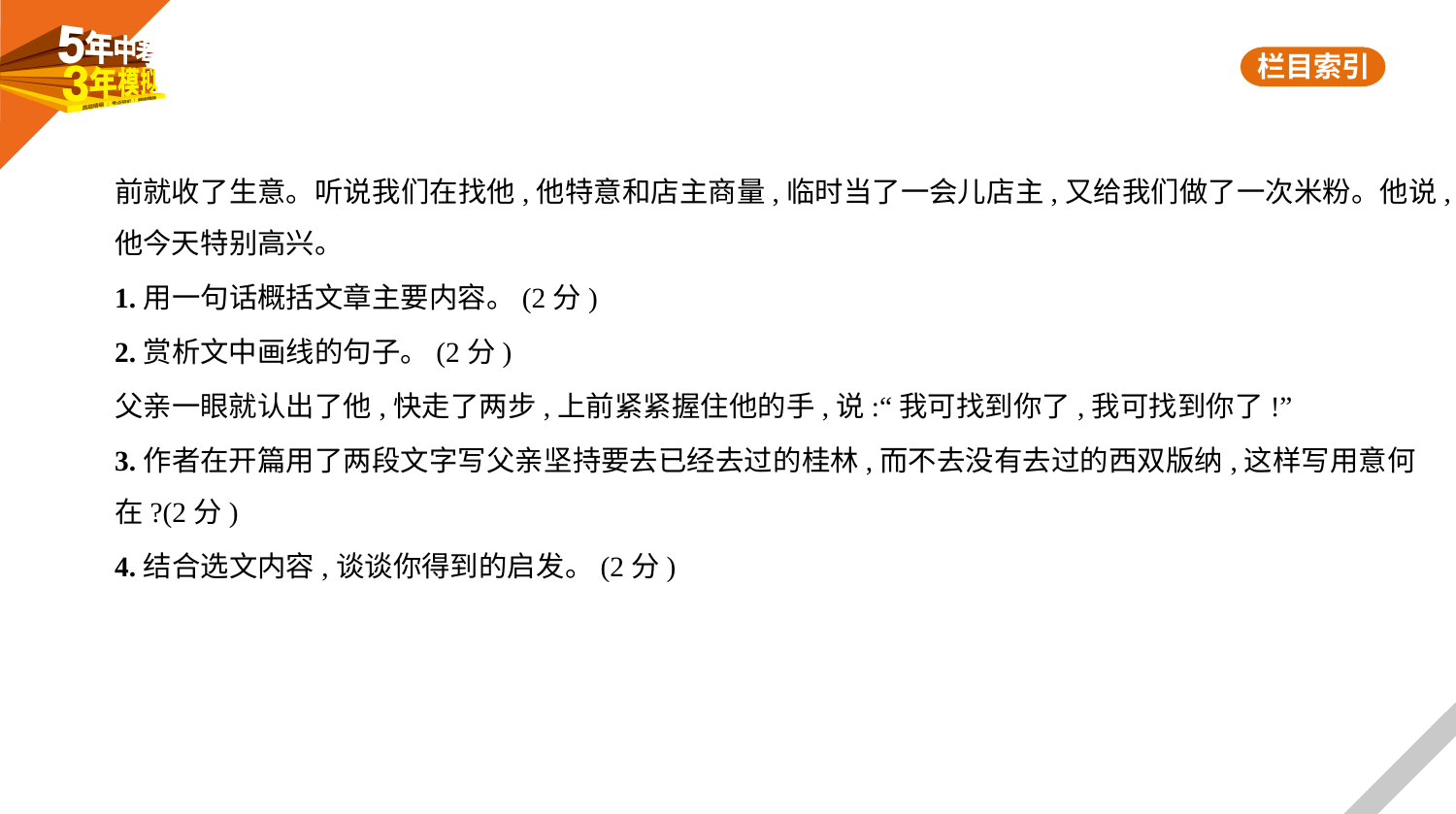

前就收了生意。听说我们在找他,他特意和店主商量,临时当了一会儿店主,又给我们做了一次米粉。他说,
他今天特别高兴。
1.用一句话概括文章主要内容。(2分)
2.赏析文中画线的句子。(2分)
父亲一眼就认出了他,快走了两步,上前紧紧握住他的手,说:“我可找到你了,我可找到你了!”
3.作者在开篇用了两段文字写父亲坚持要去已经去过的桂林,而不去没有去过的西双版纳,这样写用意何
在?(2分)
4.结合选文内容,谈谈你得到的启发。(2分)